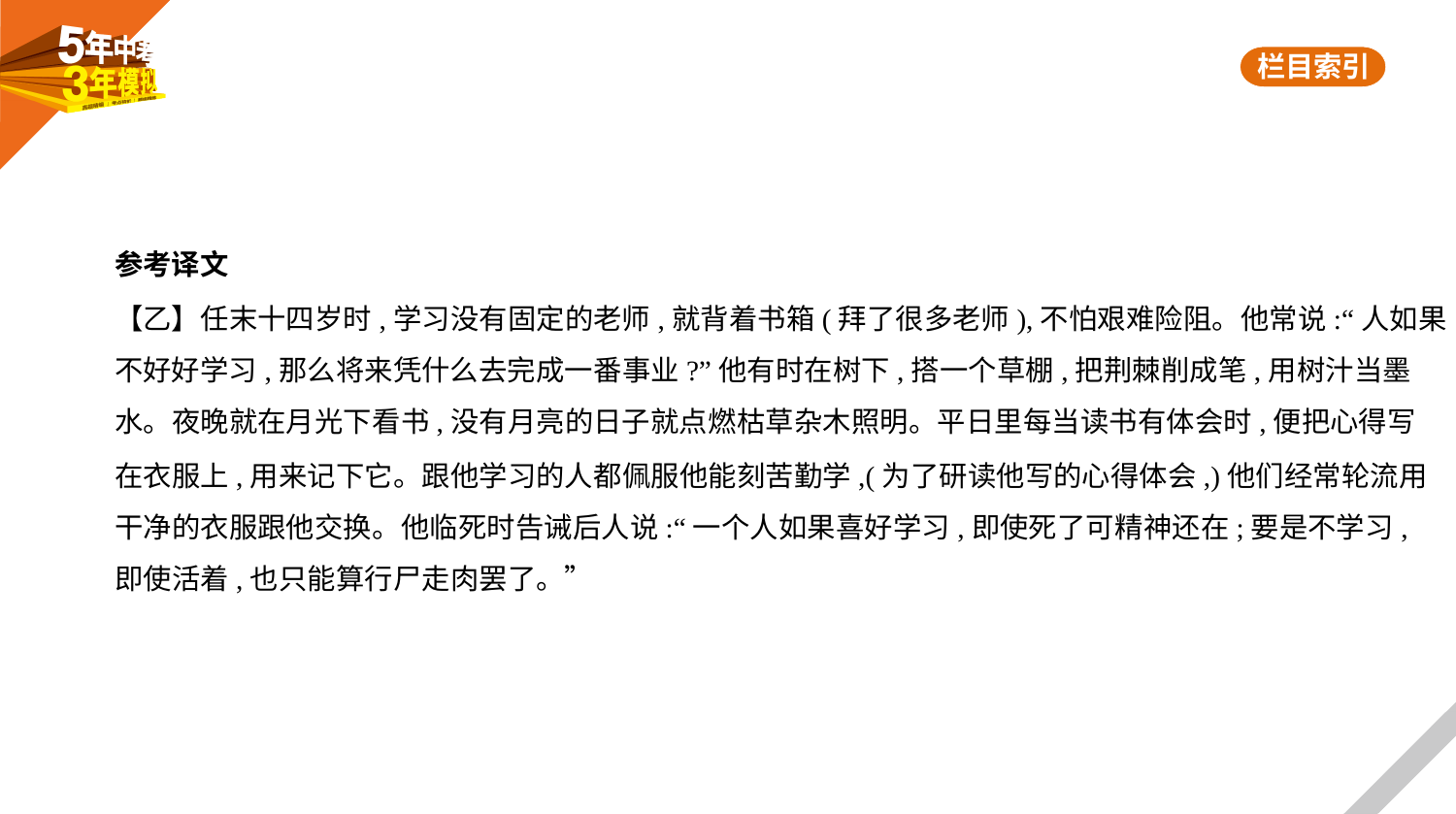

参考译文
【乙】任末十四岁时,学习没有固定的老师,就背着书箱(拜了很多老师),不怕艰难险阻。他常说:“人如果
不好好学习,那么将来凭什么去完成一番事业?”他有时在树下,搭一个草棚,把荆棘削成笔,用树汁当墨
水。夜晚就在月光下看书,没有月亮的日子就点燃枯草杂木照明。平日里每当读书有体会时,便把心得写
在衣服上,用来记下它。跟他学习的人都佩服他能刻苦勤学,(为了研读他写的心得体会,)他们经常轮流用
干净的衣服跟他交换。他临死时告诫后人说:“一个人如果喜好学习,即使死了可精神还在;要是不学习,
即使活着,也只能算行尸走肉罢了。”